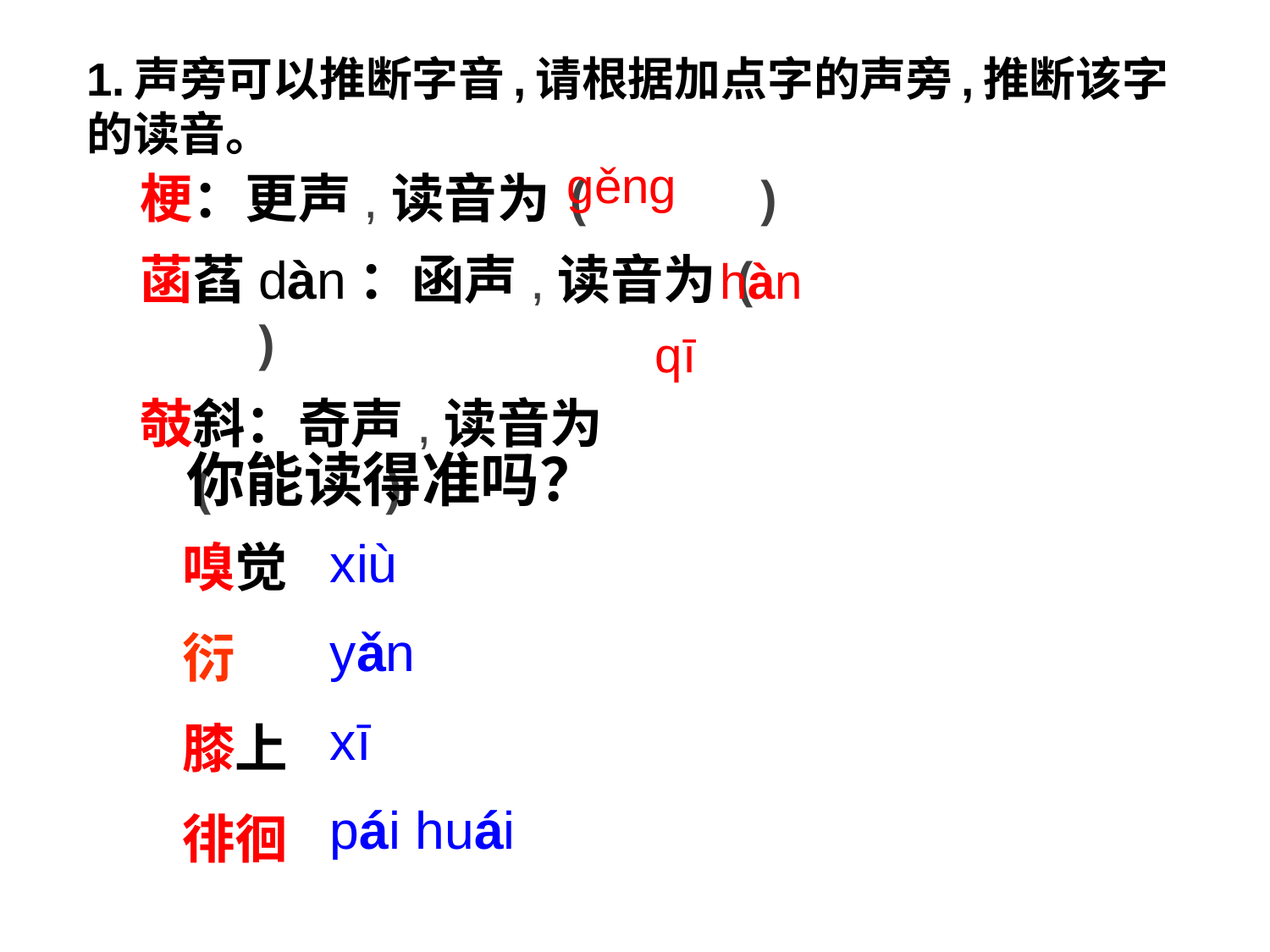

# 1.声旁可以推断字音,请根据加点字的声旁,推断该字的读音。
gěng
梗：更声,读音为(     )
菡萏dàn：函声,读音为(     )
攲斜：奇声,读音为(     )
hàn
qī
你能读得准吗？
xiù
yǎn
xī
pái huái

嗅觉
衍
膝上
徘徊